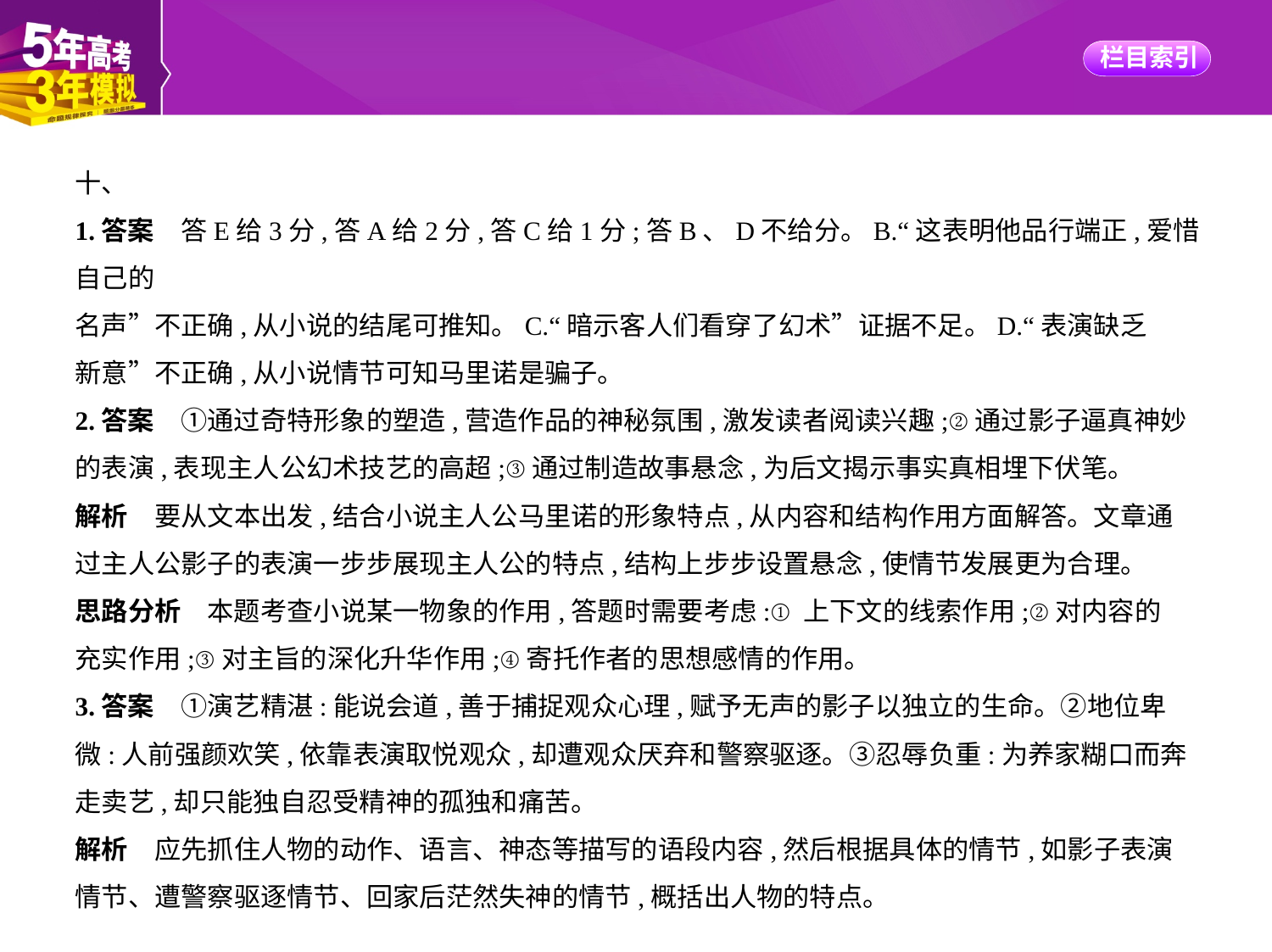

十、
1.答案　答E给3分,答A给2分,答C给1分;答B、D不给分。B.“这表明他品行端正,爱惜自己的
名声”不正确,从小说的结尾可推知。C.“暗示客人们看穿了幻术”证据不足。D.“表演缺乏
新意”不正确,从小说情节可知马里诺是骗子。
2.答案　①通过奇特形象的塑造,营造作品的神秘氛围,激发读者阅读兴趣;②通过影子逼真神妙
的表演,表现主人公幻术技艺的高超;③通过制造故事悬念,为后文揭示事实真相埋下伏笔。
解析　要从文本出发,结合小说主人公马里诺的形象特点,从内容和结构作用方面解答。文章通
过主人公影子的表演一步步展现主人公的特点,结构上步步设置悬念,使情节发展更为合理。
思路分析　本题考查小说某一物象的作用,答题时需要考虑:①上下文的线索作用;②对内容的
充实作用;③对主旨的深化升华作用;④寄托作者的思想感情的作用。
3.答案　①演艺精湛:能说会道,善于捕捉观众心理,赋予无声的影子以独立的生命。②地位卑
微:人前强颜欢笑,依靠表演取悦观众,却遭观众厌弃和警察驱逐。③忍辱负重:为养家糊口而奔
走卖艺,却只能独自忍受精神的孤独和痛苦。
解析　应先抓住人物的动作、语言、神态等描写的语段内容,然后根据具体的情节,如影子表演
情节、遭警察驱逐情节、回家后茫然失神的情节,概括出人物的特点。